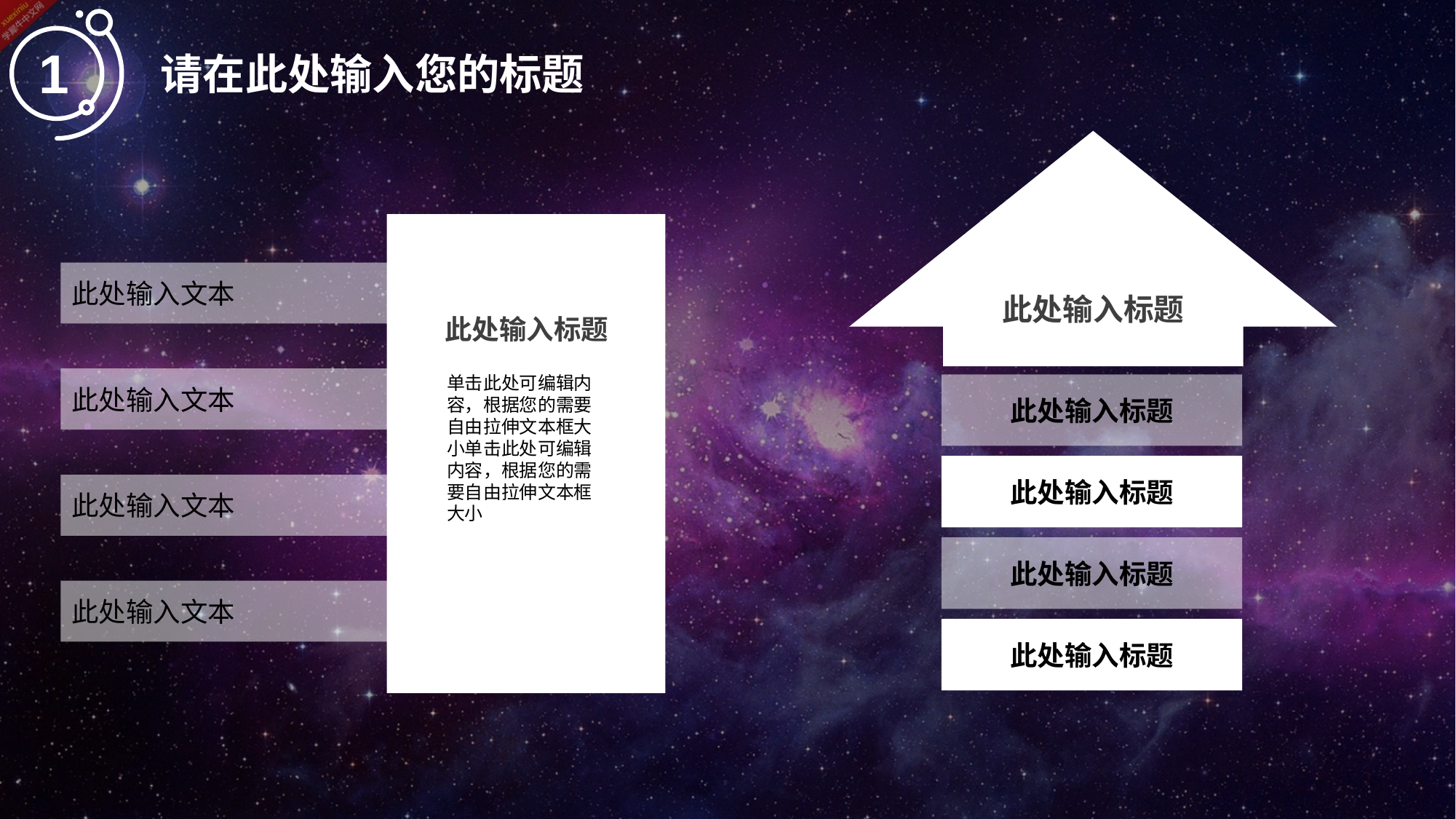

1

请在此处输入您的标题
此处输入标题

此处输入文本
此处输入标题
单击此处可编辑内容，根据您的需要自由拉伸文本框大小单击此处可编辑内容，根据您的需要自由拉伸文本框大小

此处输入文本
此处输入标题
此处输入标题
此处输入文本
此处输入标题
此处输入文本
此处输入标题